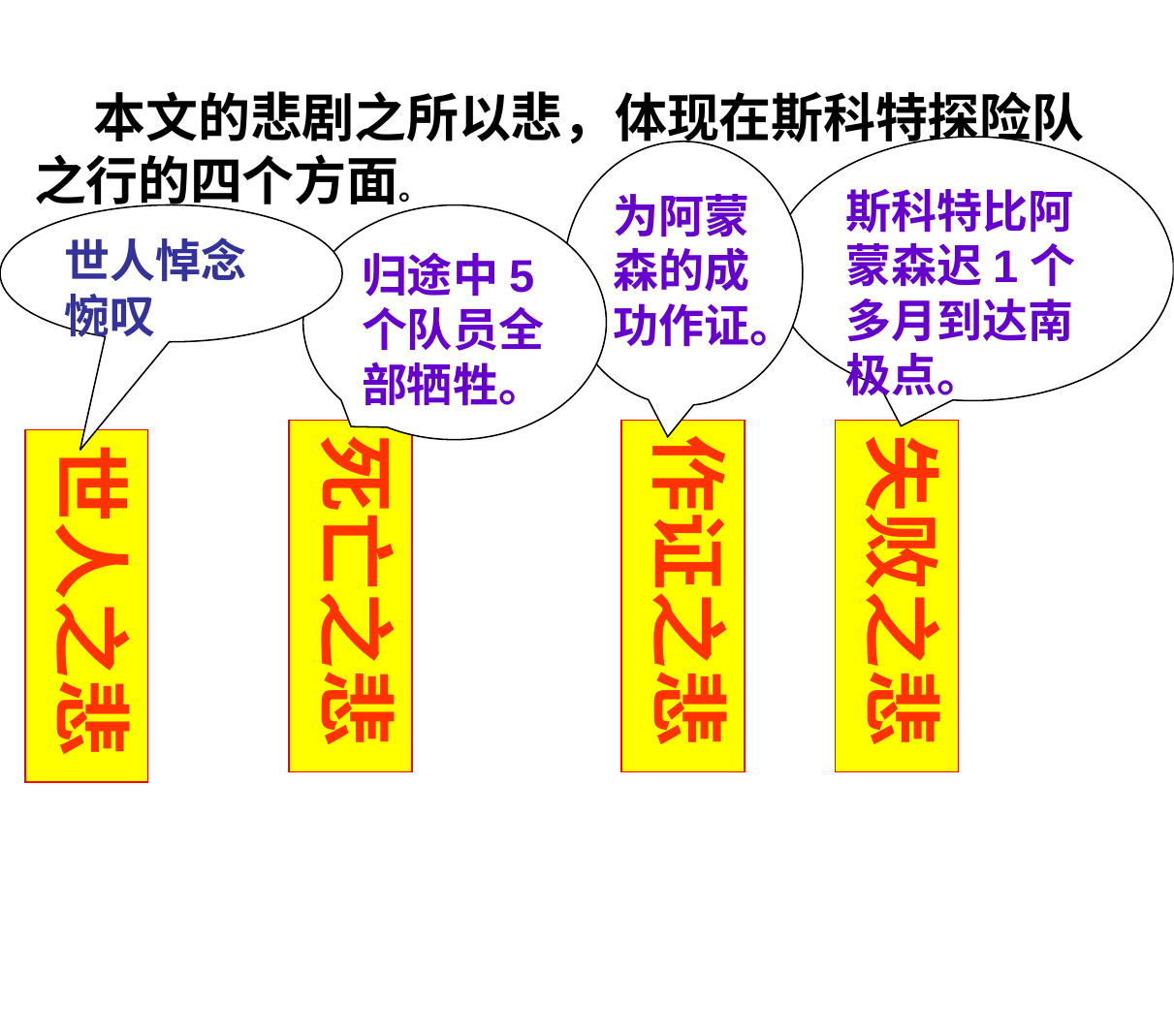

本文的悲剧之所以悲，体现在斯科特探险队之行的四个方面。
斯科特比阿蒙森迟1个多月到达南极点。

为阿蒙森的成功作证。

世人悼念惋叹
归途中5个队员全部牺牲。

死亡之悲
作证之悲
失败之悲
世人之悲